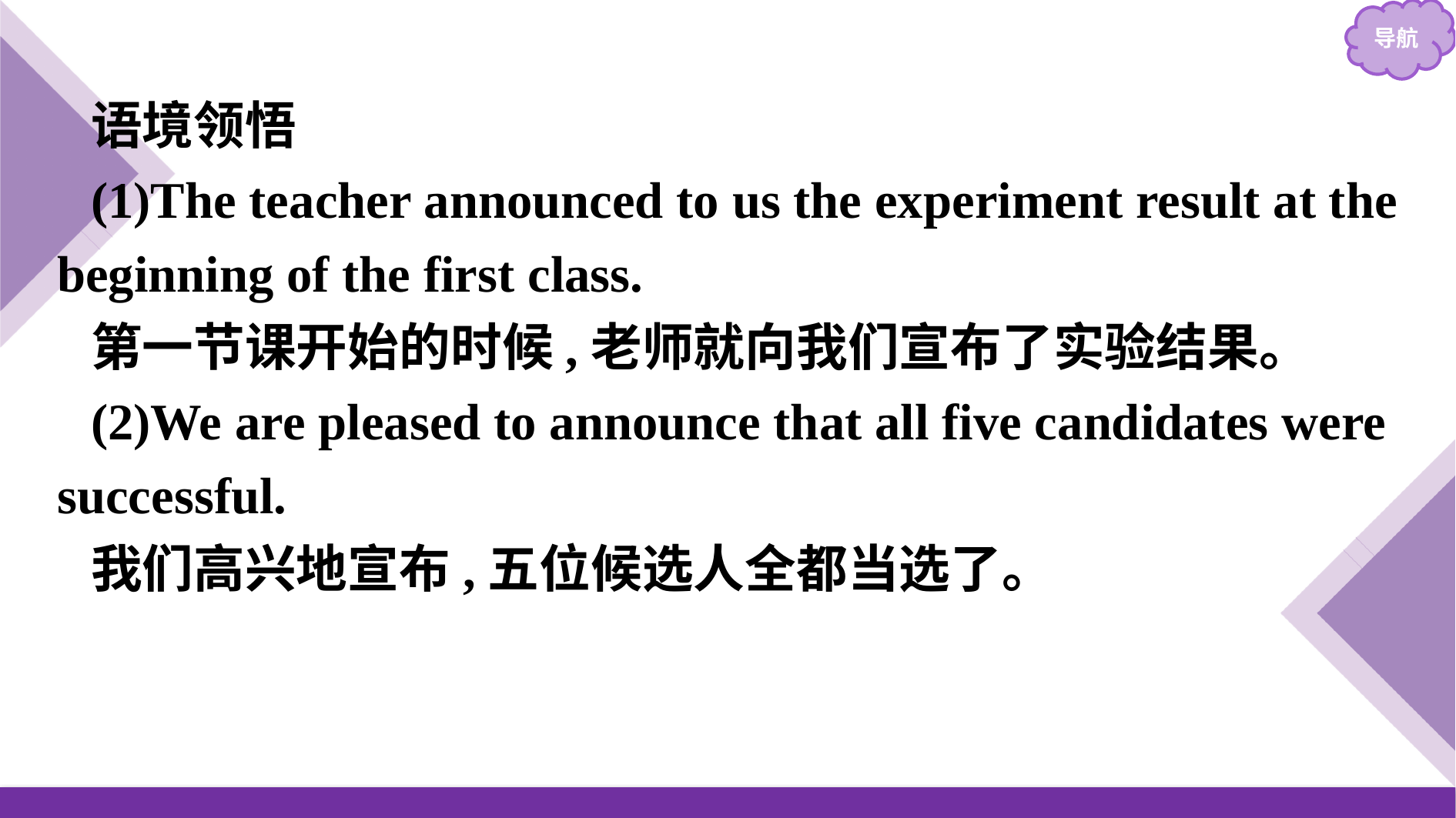

语境领悟
(1)The teacher announced to us the experiment result at the beginning of the first class.
第一节课开始的时候,老师就向我们宣布了实验结果。
(2)We are pleased to announce that all five candidates were successful.
我们高兴地宣布,五位候选人全都当选了。